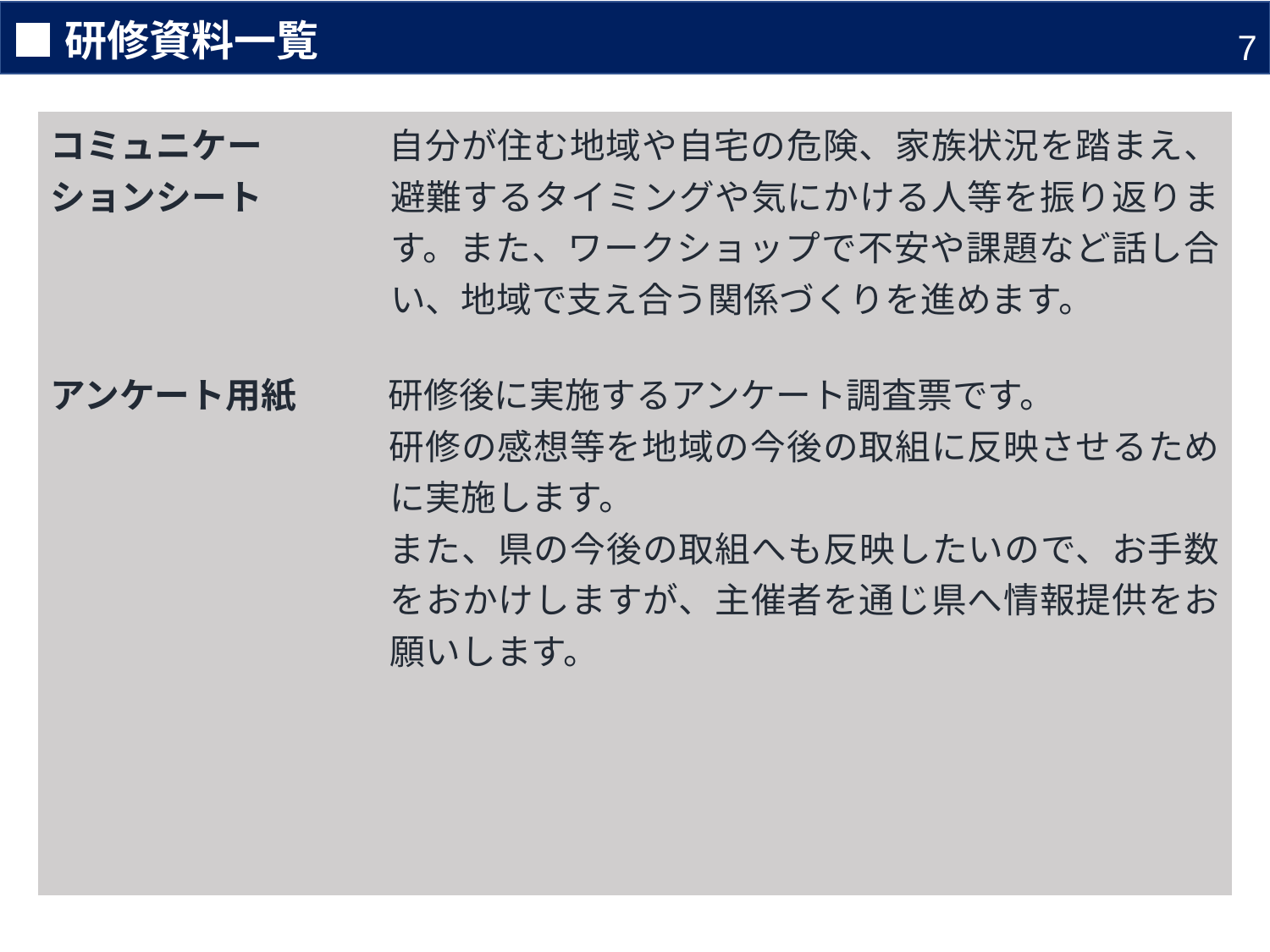

■研修資料一覧
7
| コミュニケーションシート | 自分が住む地域や自宅の危険、家族状況を踏まえ、避難するタイミングや気にかける人等を振り返ります。また、ワークショップで不安や課題など話し合い、地域で支え合う関係づくりを進めます。 |
| --- | --- |
|  |  |
| アンケート用紙 | 研修後に実施するアンケート調査票です。 　研修の感想等を地域の今後の取組に反映させるために実施します。 　また、県の今後の取組へも反映したいので、お手数をおかけしますが、主催者を通じ県へ情報提供をお願いします。 |
|  |  |
|  |  |
|  |  |